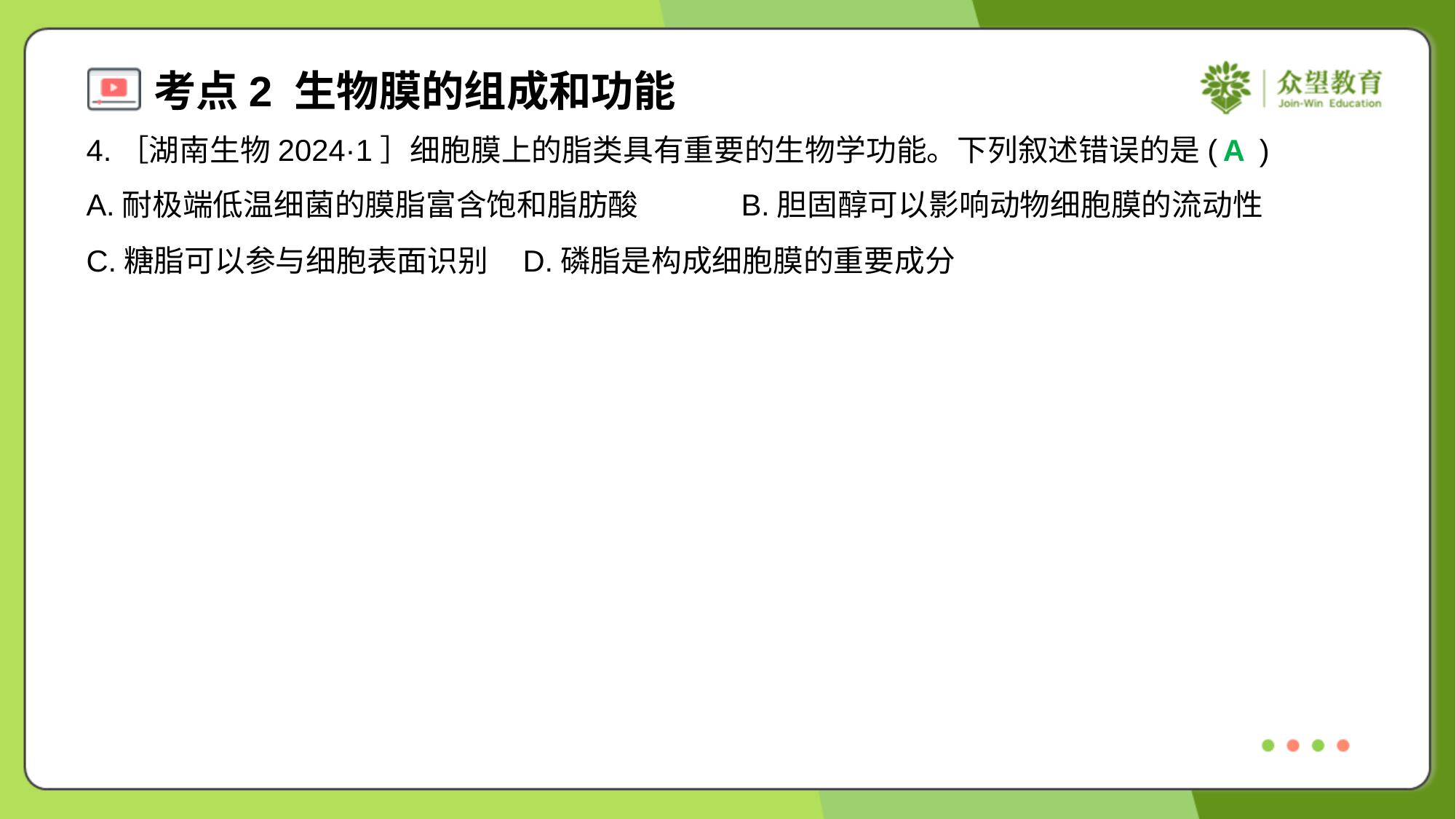

4.［湖南生物2024·1］细胞膜上的脂类具有重要的生物学功能。下列叙述错误的是(     )
A
A.耐极端低温细菌的膜脂富含饱和脂肪酸	B.胆固醇可以影响动物细胞膜的流动性
C.糖脂可以参与细胞表面识别	D.磷脂是构成细胞膜的重要成分